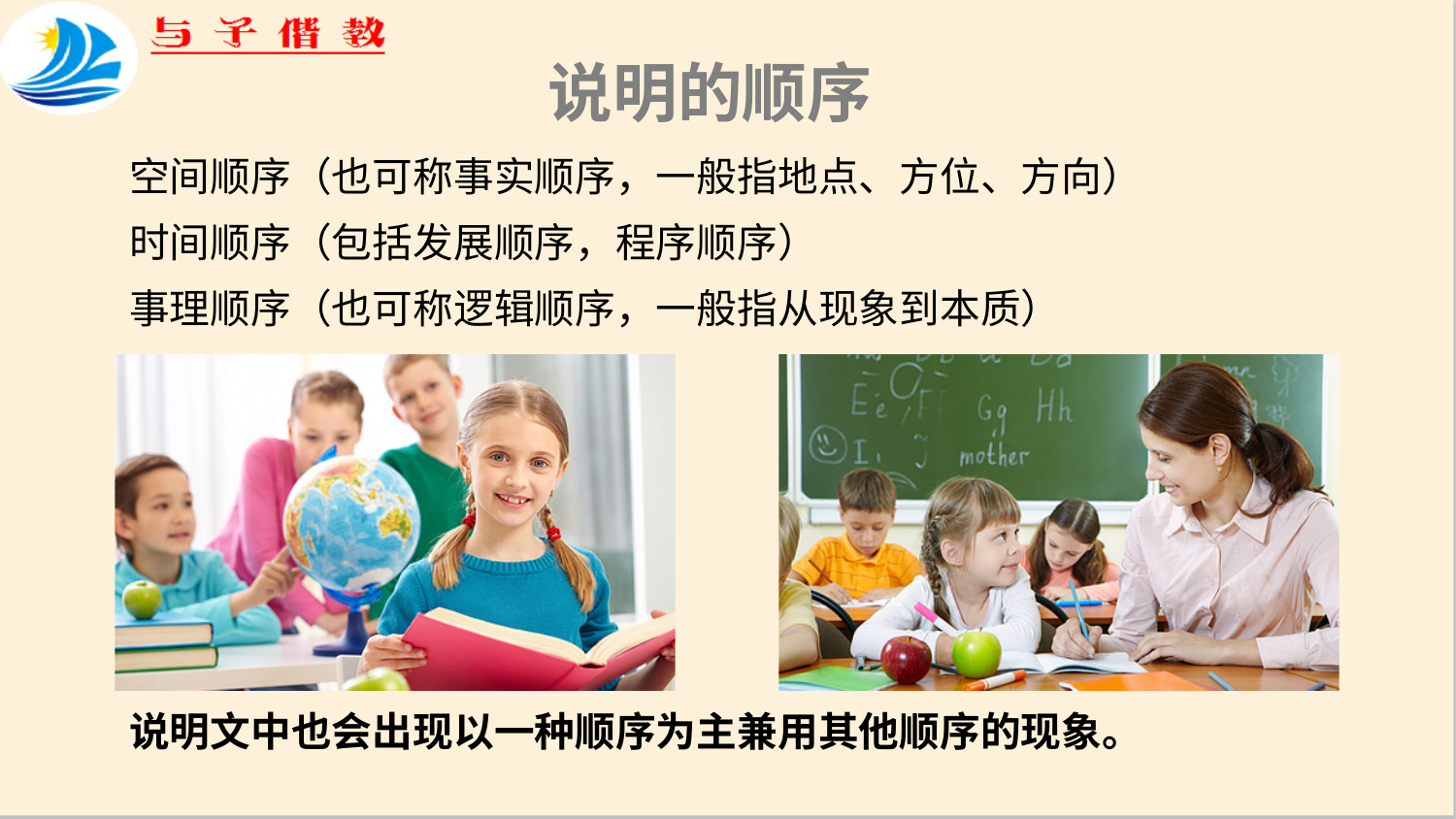

说明的顺序
空间顺序（也可称事实顺序，一般指地点、方位、方向）
时间顺序（包括发展顺序，程序顺序）
事理顺序（也可称逻辑顺序，一般指从现象到本质）

说明文中也会出现以一种顺序为主兼用其他顺序的现象。